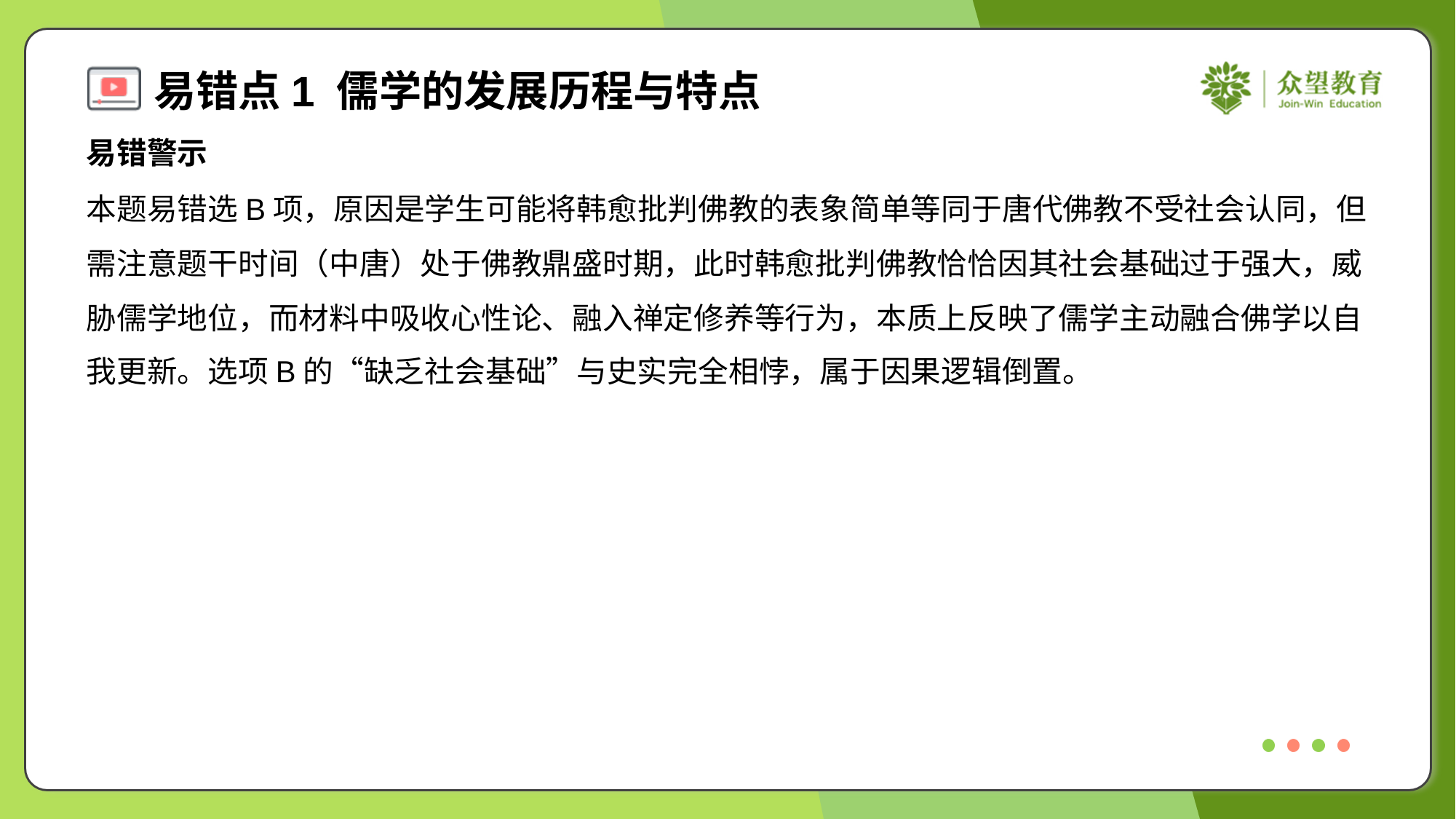

易错警示
本题易错选B项，原因是学生可能将韩愈批判佛教的表象简单等同于唐代佛教不受社会认同，但
需注意题干时间（中唐）处于佛教鼎盛时期，此时韩愈批判佛教恰恰因其社会基础过于强大，威
胁儒学地位，而材料中吸收心性论、融入禅定修养等行为，本质上反映了儒学主动融合佛学以自
我更新。选项B的“缺乏社会基础”与史实完全相悖，属于因果逻辑倒置。